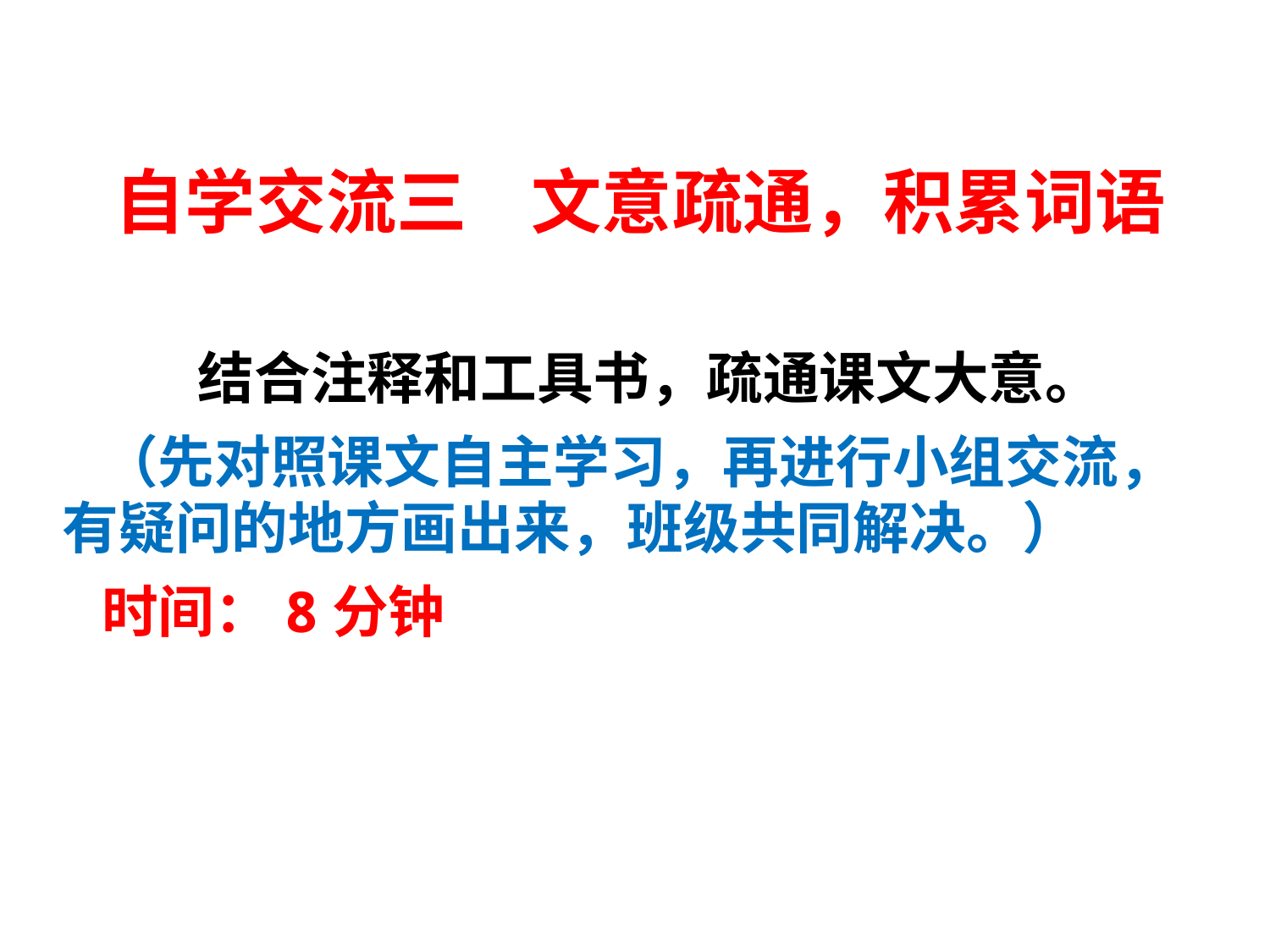

自学交流三    文意疏通，积累词语
         结合注释和工具书，疏通课文大意。
  （先对照课文自主学习，再进行小组交流，有疑问的地方画出来，班级共同解决。）
  时间：8分钟